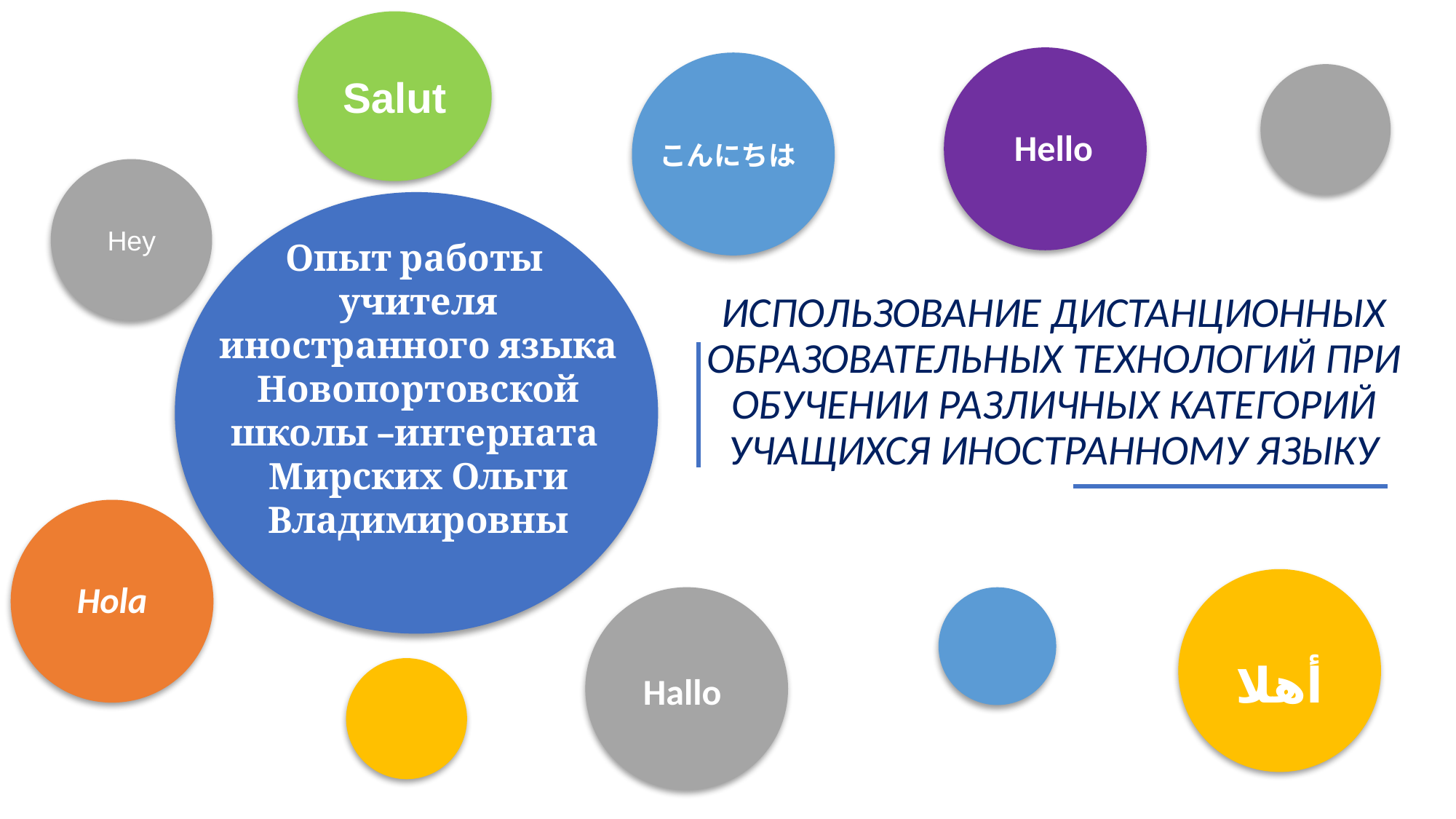

Salut

Hello
こんにちは
Hey

Опыт работы
учителя иностранного языка
 Новопортовской
школы –интерната
Мирских Ольги Владимировны
ИСПОЛЬЗОВАНИЕ ДИСТАНЦИОННЫХ ОБРАЗОВАТЕЛЬНЫХ ТЕХНОЛОГИЙ ПРИ ОБУЧЕНИИ РАЗЛИЧНЫХ КАТЕГОРИЙ УЧАЩИХСЯ ИНОСТРАННОМУ ЯЗЫКУ

Hola

أهلا

Hallo